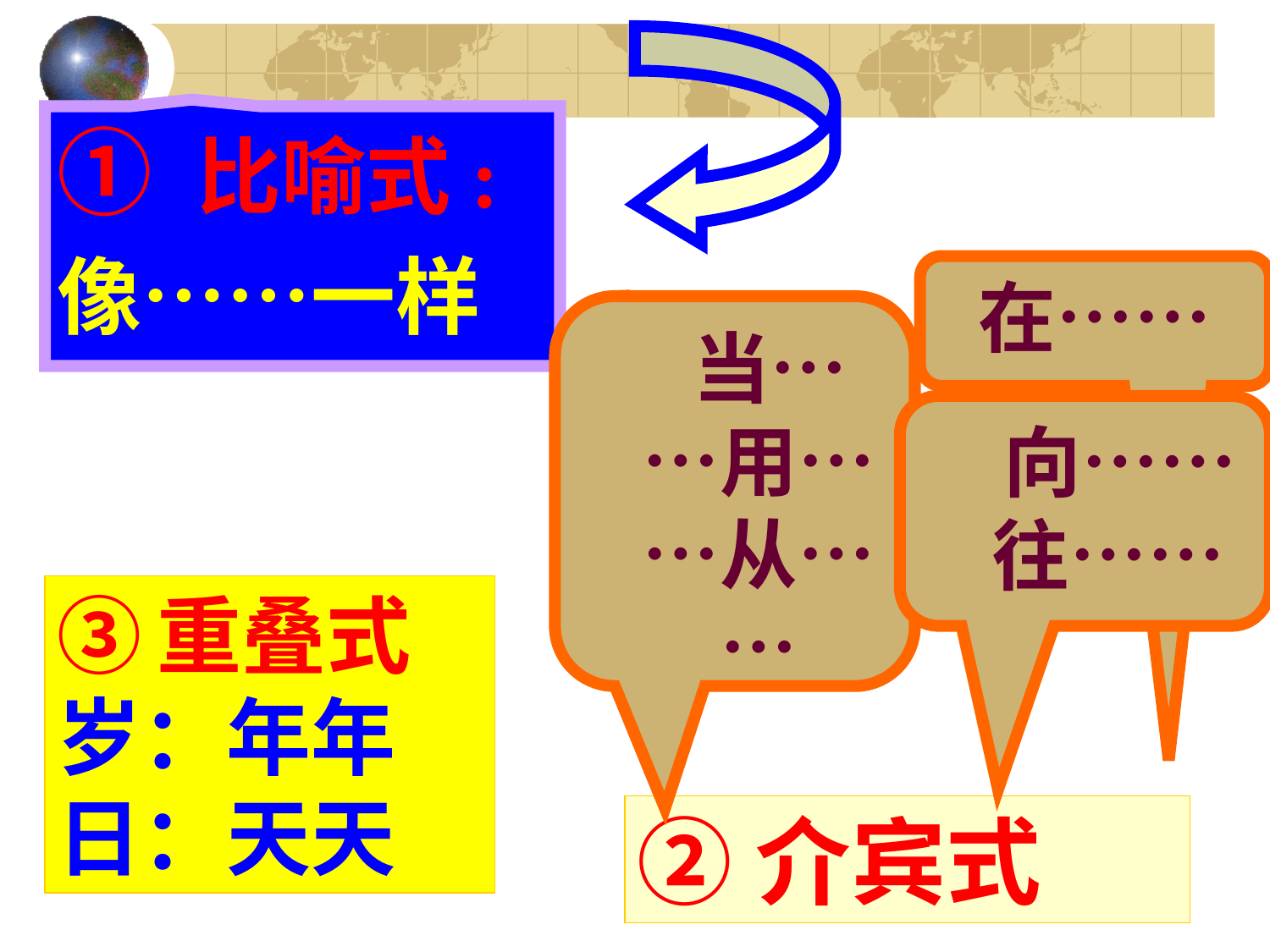

① 比喻式:
像……一样
在……
   当……用……从……
   向……往……
③ 重叠式岁：年年
日：天天
②介宾式